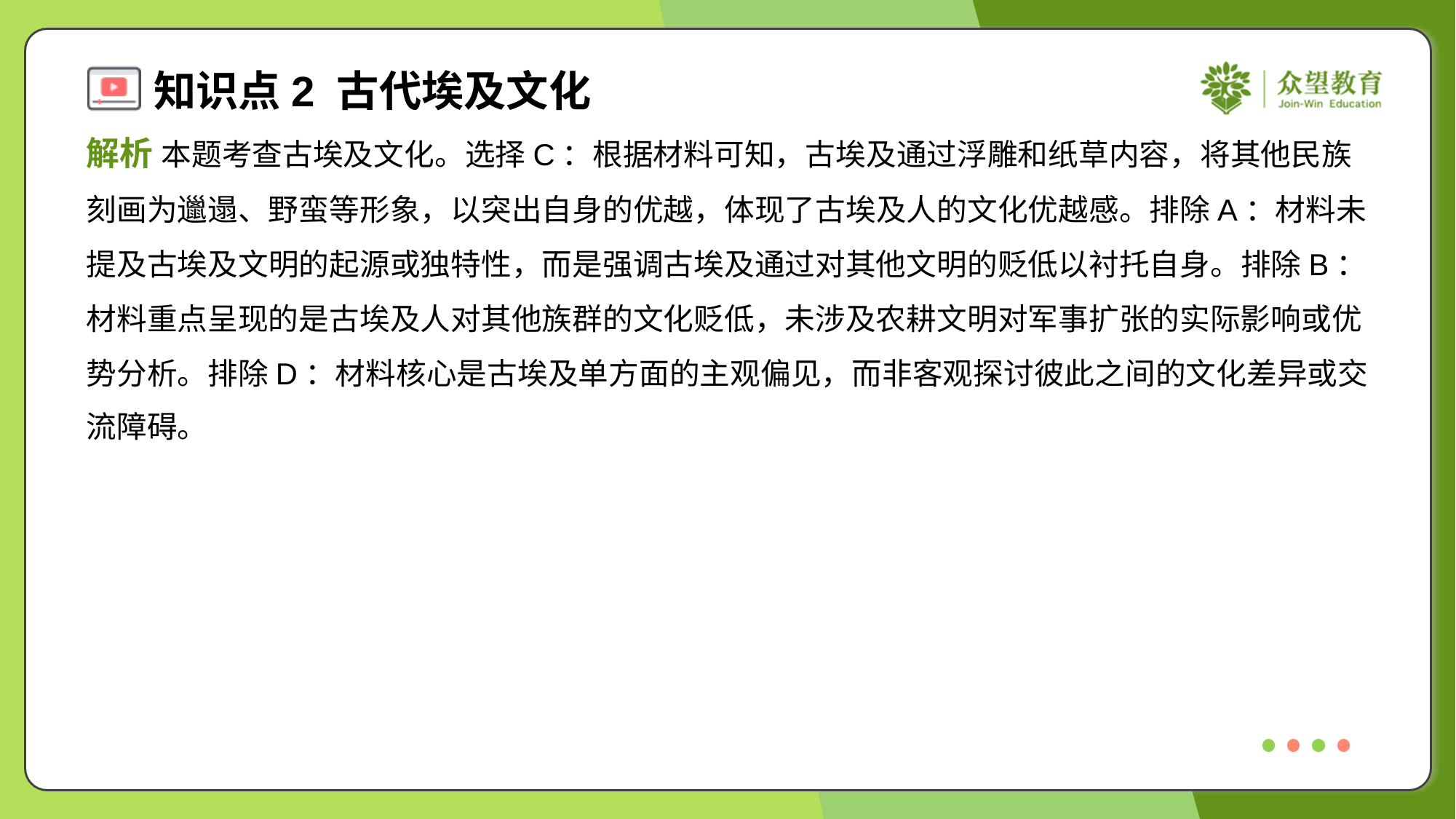

解析 本题考查古埃及文化。选择C：根据材料可知，古埃及通过浮雕和纸草内容，将其他民族
刻画为邋遢、野蛮等形象，以突出自身的优越，体现了古埃及人的文化优越感。排除A：材料未
提及古埃及文明的起源或独特性，而是强调古埃及通过对其他文明的贬低以衬托自身。排除B：
材料重点呈现的是古埃及人对其他族群的文化贬低，未涉及农耕文明对军事扩张的实际影响或优
势分析。排除D：材料核心是古埃及单方面的主观偏见，而非客观探讨彼此之间的文化差异或交
流障碍。